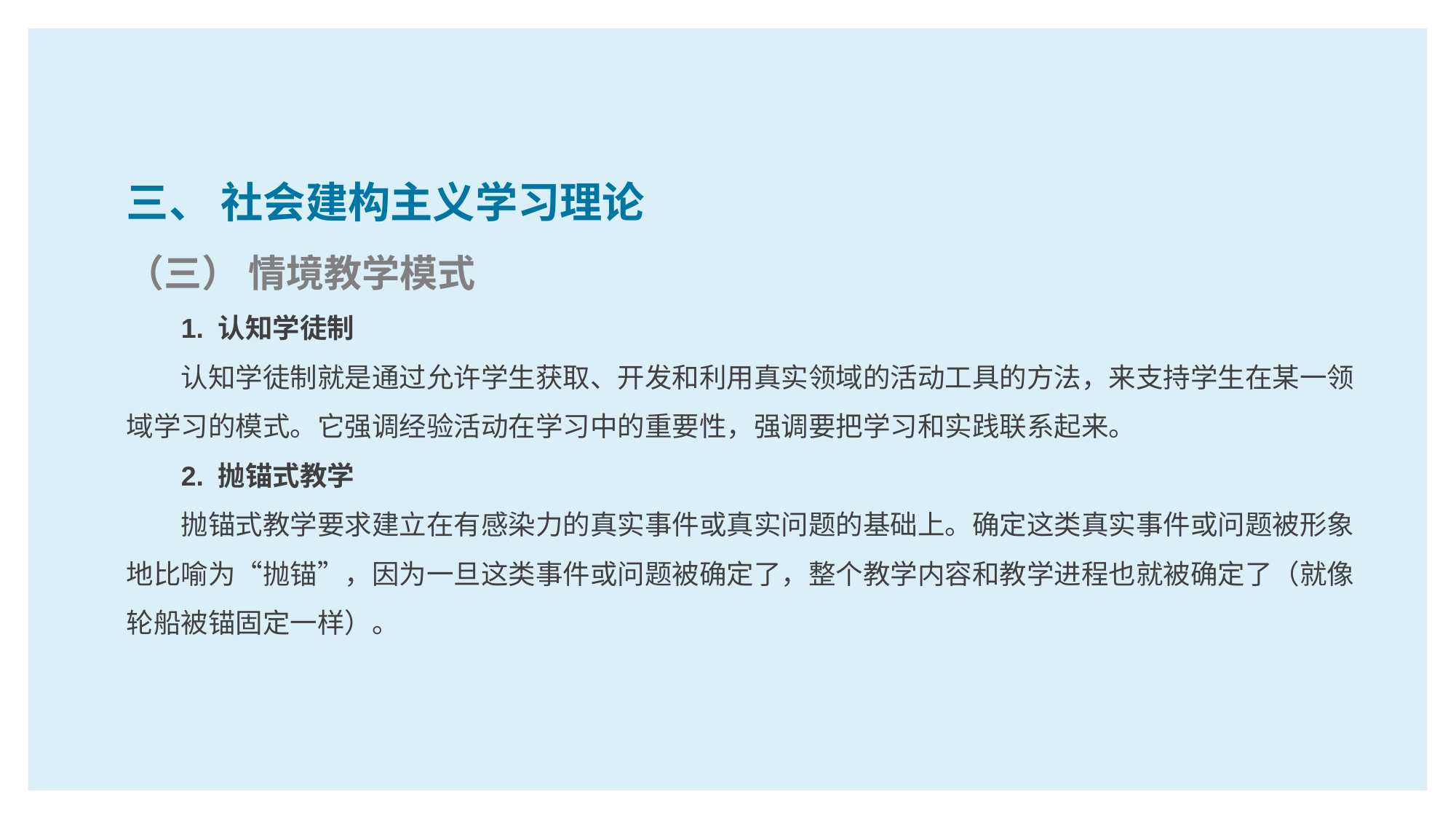

三、 社会建构主义学习理论
（三） 情境教学模式
1. 认知学徒制
认知学徒制就是通过允许学生获取、开发和利用真实领域的活动工具的方法，来支持学生在某一领域学习的模式。它强调经验活动在学习中的重要性，强调要把学习和实践联系起来。
2. 抛锚式教学
抛锚式教学要求建立在有感染力的真实事件或真实问题的基础上。确定这类真实事件或问题被形象地比喻为“抛锚”，因为一旦这类事件或问题被确定了，整个教学内容和教学进程也就被确定了（就像轮船被锚固定一样）。